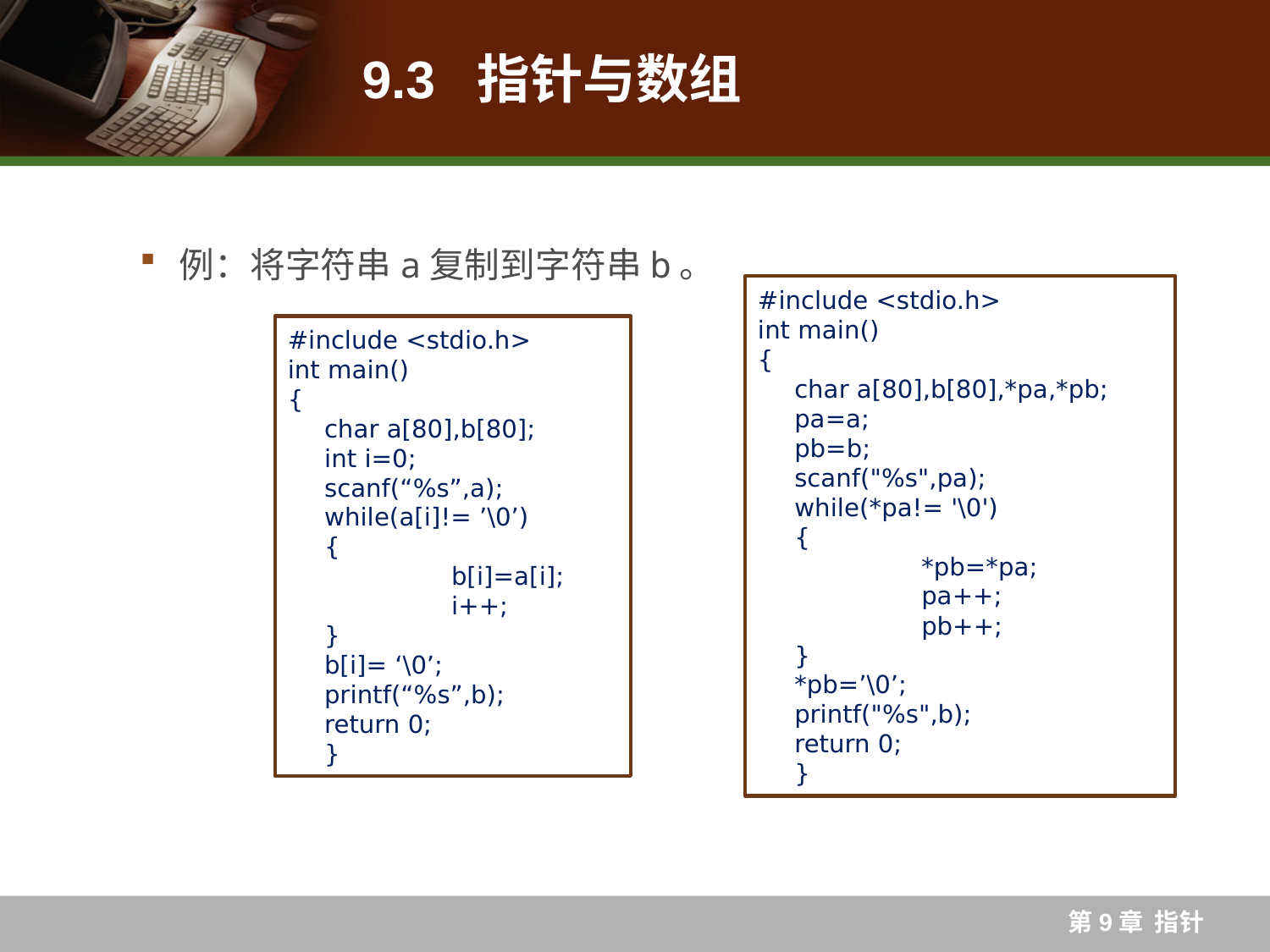

# 9.3  指针与数组
例：将字符串a复制到字符串b。
#include <stdio.h>
int main()
{
char a[80],b[80],*pa,*pb;
pa=a;
pb=b;
scanf("%s",pa);
while(*pa!= '\0')
{
	*pb=*pa;
	pa++;
	pb++;
}
*pb=’\0’;
printf("%s",b);
return 0;
}
#include <stdio.h>
int main()
{
char a[80],b[80];
int i=0;
scanf(“%s”,a);
while(a[i]!= ’\0’)
{
	b[i]=a[i];
	i++;
}
b[i]= ‘\0’;
printf(“%s”,b);
return 0;
}
第9章  指针